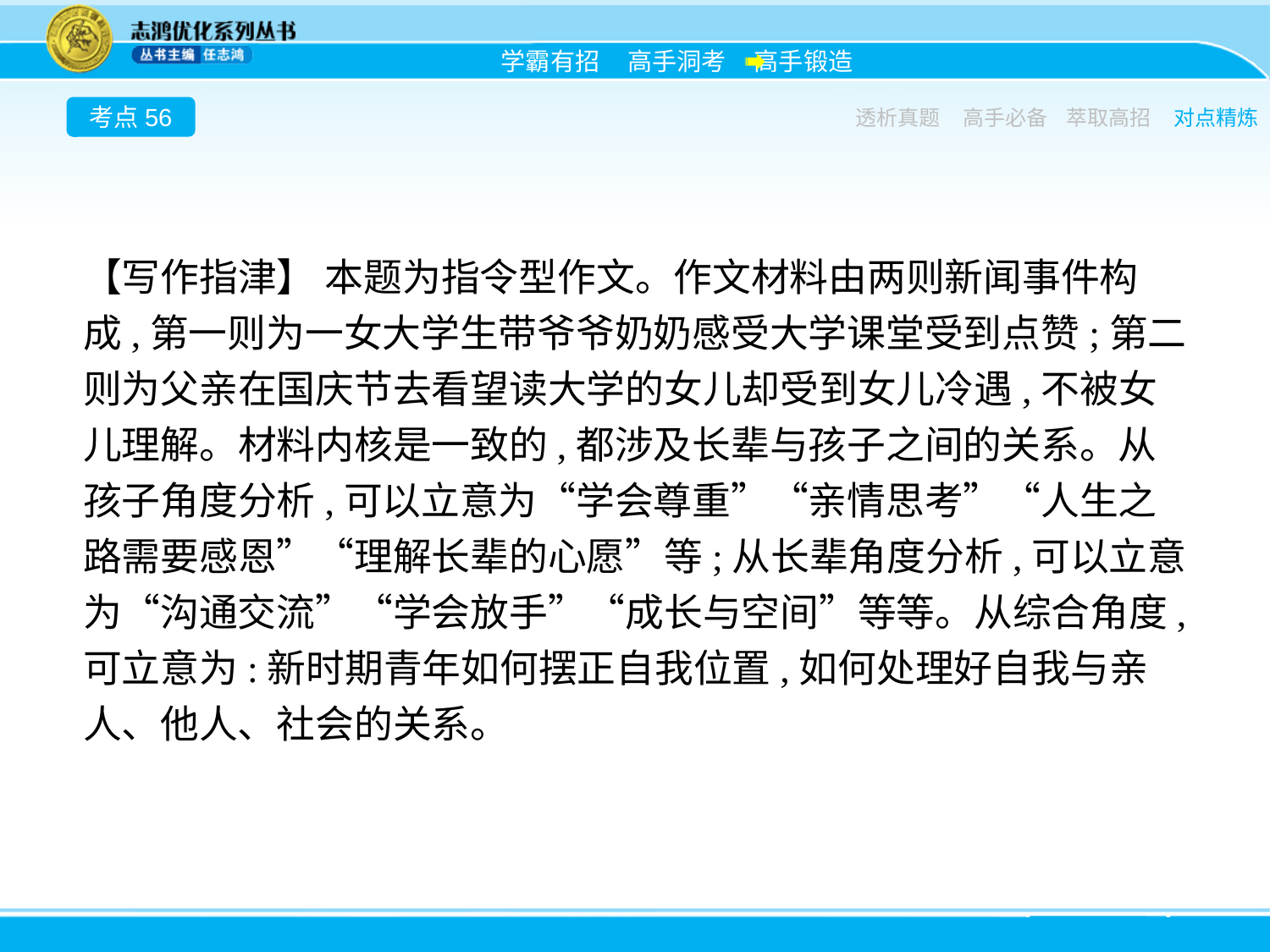

考点56
透析真题
高手必备
萃取高招
对点精炼
【写作指津】 本题为指令型作文。作文材料由两则新闻事件构成,第一则为一女大学生带爷爷奶奶感受大学课堂受到点赞;第二则为父亲在国庆节去看望读大学的女儿却受到女儿冷遇,不被女儿理解。材料内核是一致的,都涉及长辈与孩子之间的关系。从孩子角度分析,可以立意为“学会尊重”“亲情思考”“人生之路需要感恩”“理解长辈的心愿”等;从长辈角度分析,可以立意为“沟通交流”“学会放手”“成长与空间”等等。从综合角度,可立意为:新时期青年如何摆正自我位置,如何处理好自我与亲人、他人、社会的关系。